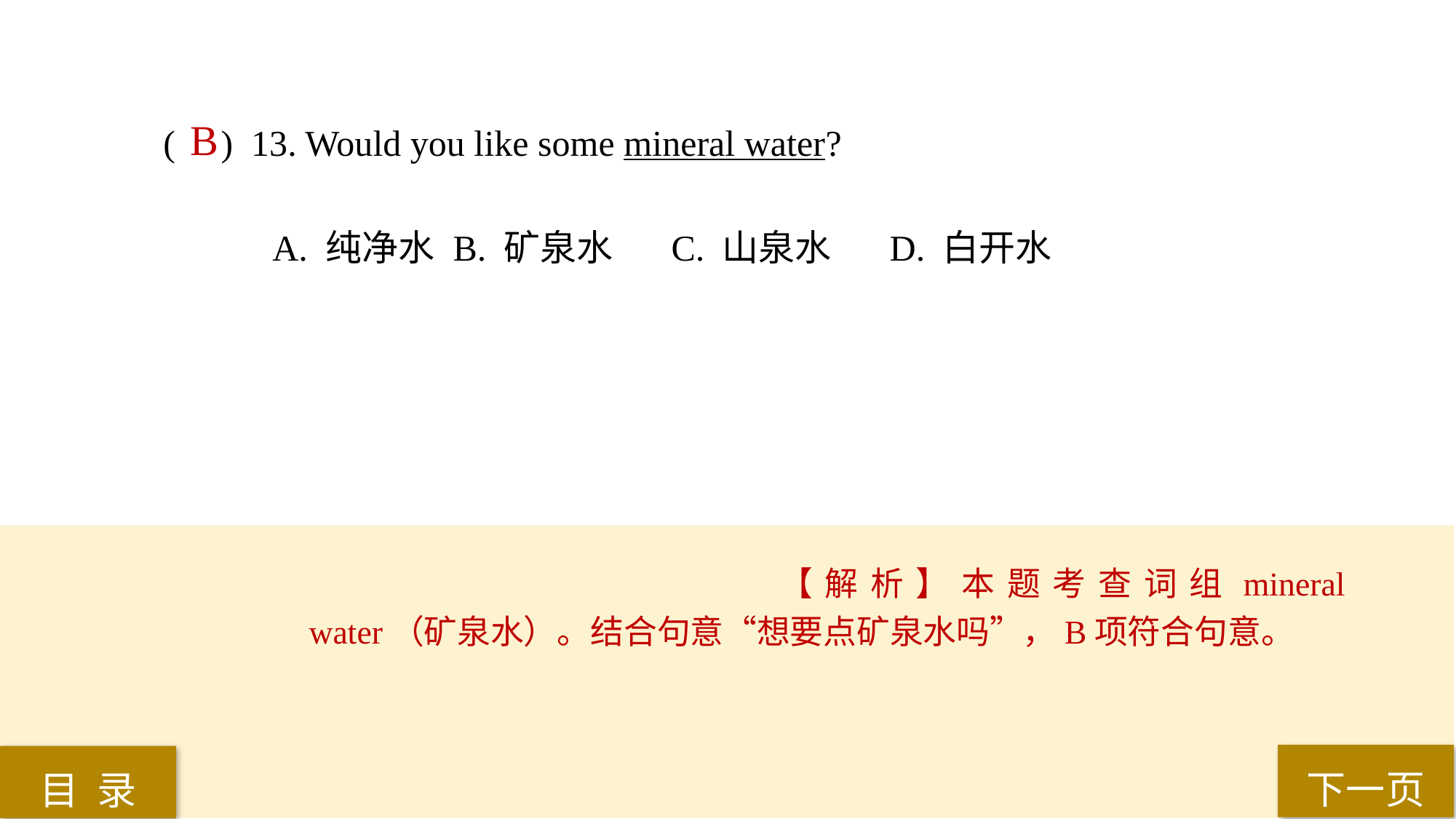

(     )  13. Would you like some mineral water?

A. 纯净水	 B. 矿泉水	 C. 山泉水	 D. 白开水
B
【解析】本题考查词组mineral water（矿泉水）。结合句意“想要点矿泉水吗”，B项符合句意。